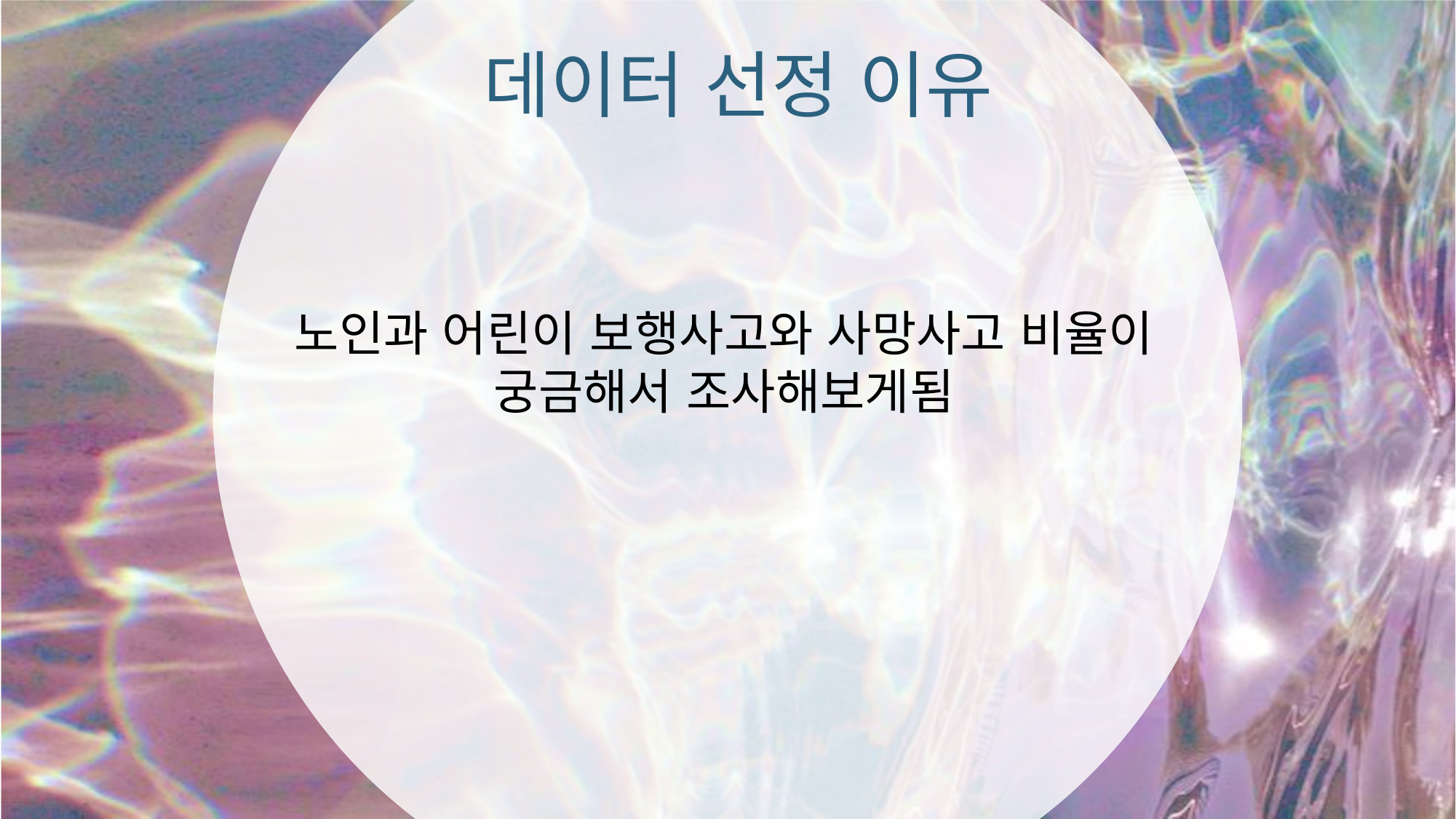

데이터 선정 이유
노인과 어린이 보행사고와 사망사고 비율이 궁금해서 조사해보게됨